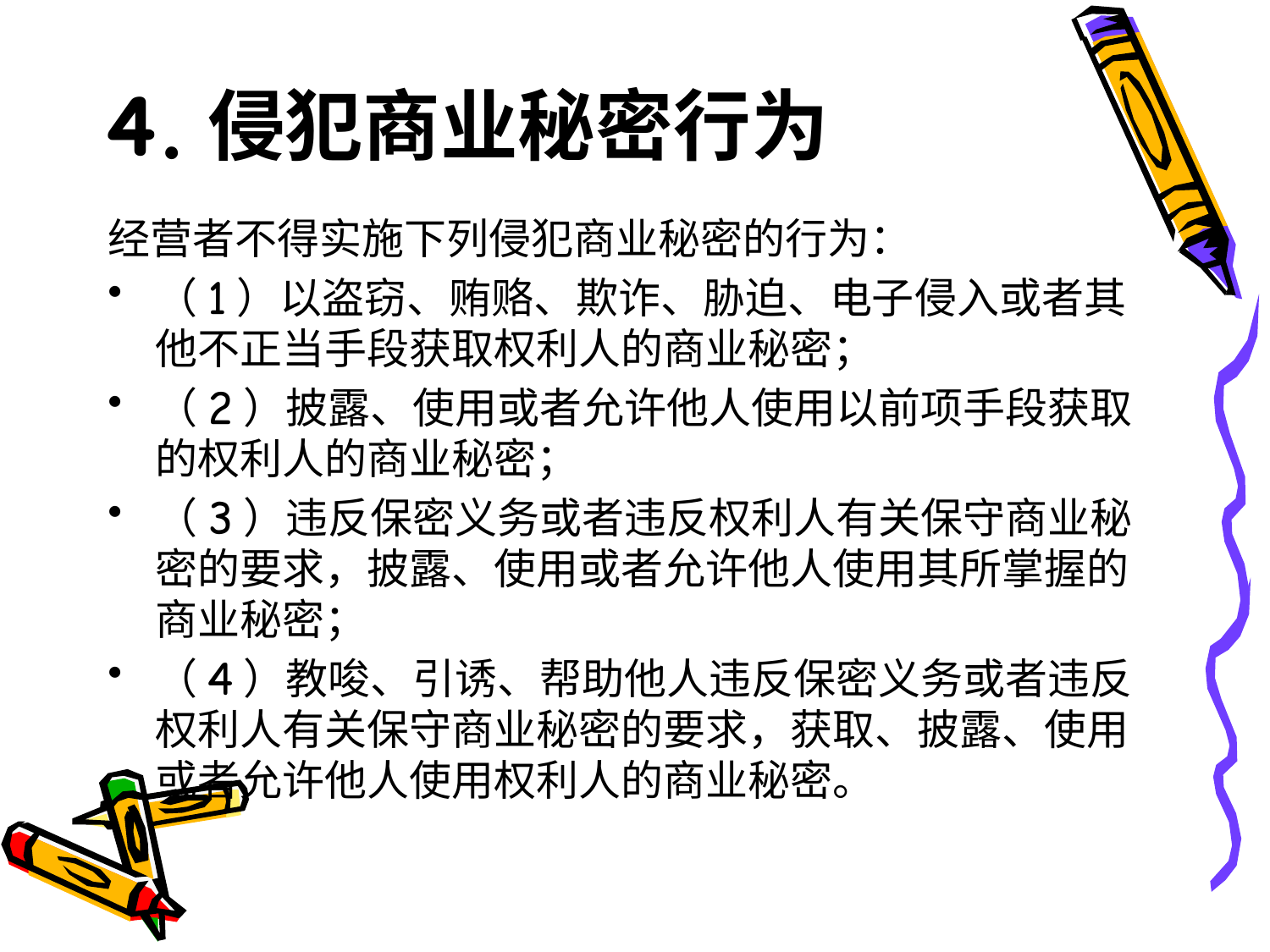

# 4.侵犯商业秘密行为
经营者不得实施下列侵犯商业秘密的行为：
（1）以盗窃、贿赂、欺诈、胁迫、电子侵入或者其他不正当手段获取权利人的商业秘密；
（2）披露、使用或者允许他人使用以前项手段获取的权利人的商业秘密；
（3）违反保密义务或者违反权利人有关保守商业秘密的要求，披露、使用或者允许他人使用其所掌握的商业秘密；
（4）教唆、引诱、帮助他人违反保密义务或者违反权利人有关保守商业秘密的要求，获取、披露、使用或者允许他人使用权利人的商业秘密。